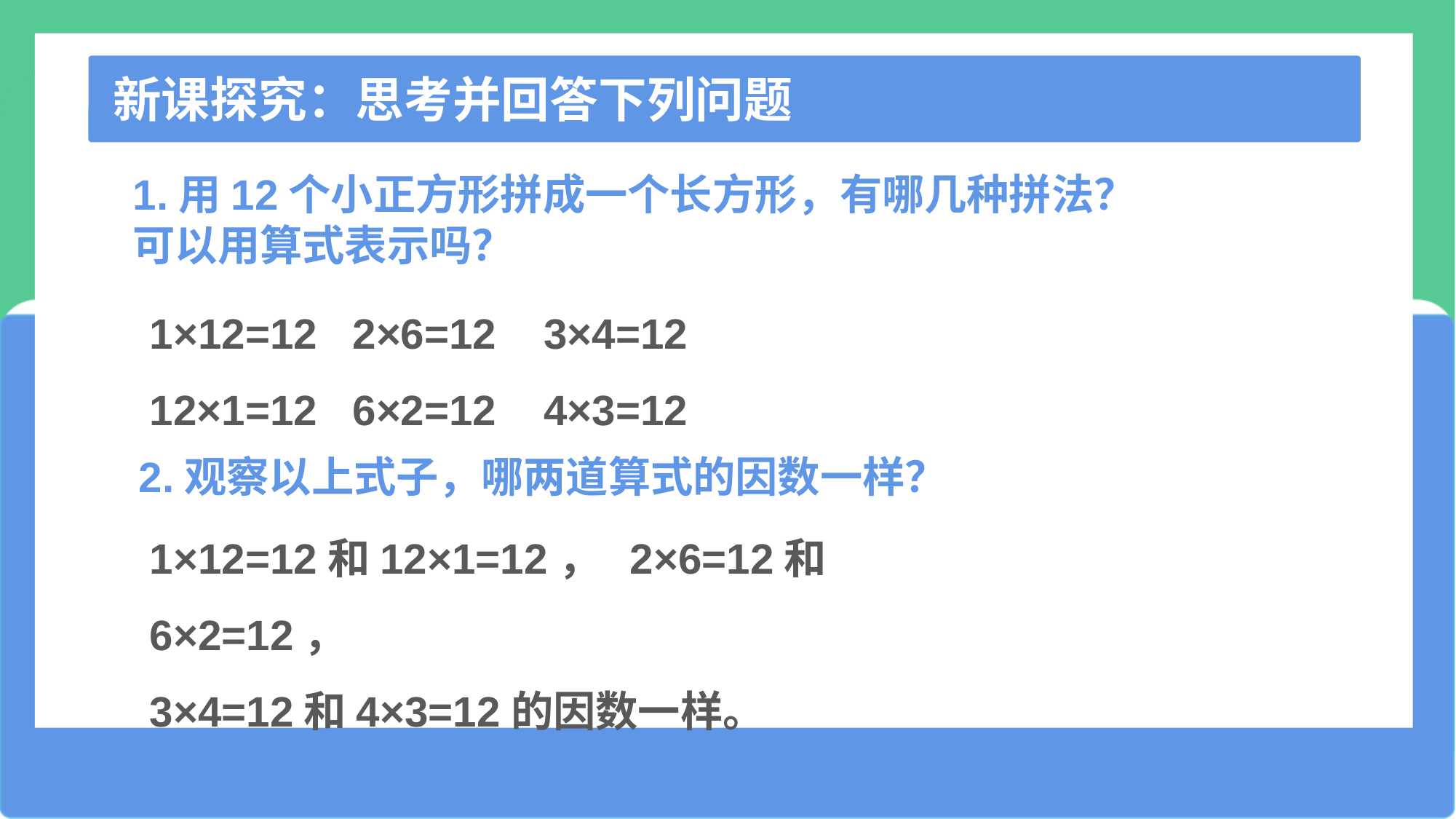

新课探究：思考并回答下列问题
1.用12个小正方形拼成一个长方形，有哪几种拼法？可以用算式表示吗？
1×12=12   2×6=12    3×4=12
12×1=12   6×2=12    4×3=12
2.观察以上式子，哪两道算式的因数一样？
1×12=12和12×1=12，  2×6=12和6×2=12，
3×4=12和4×3=12的因数一样。